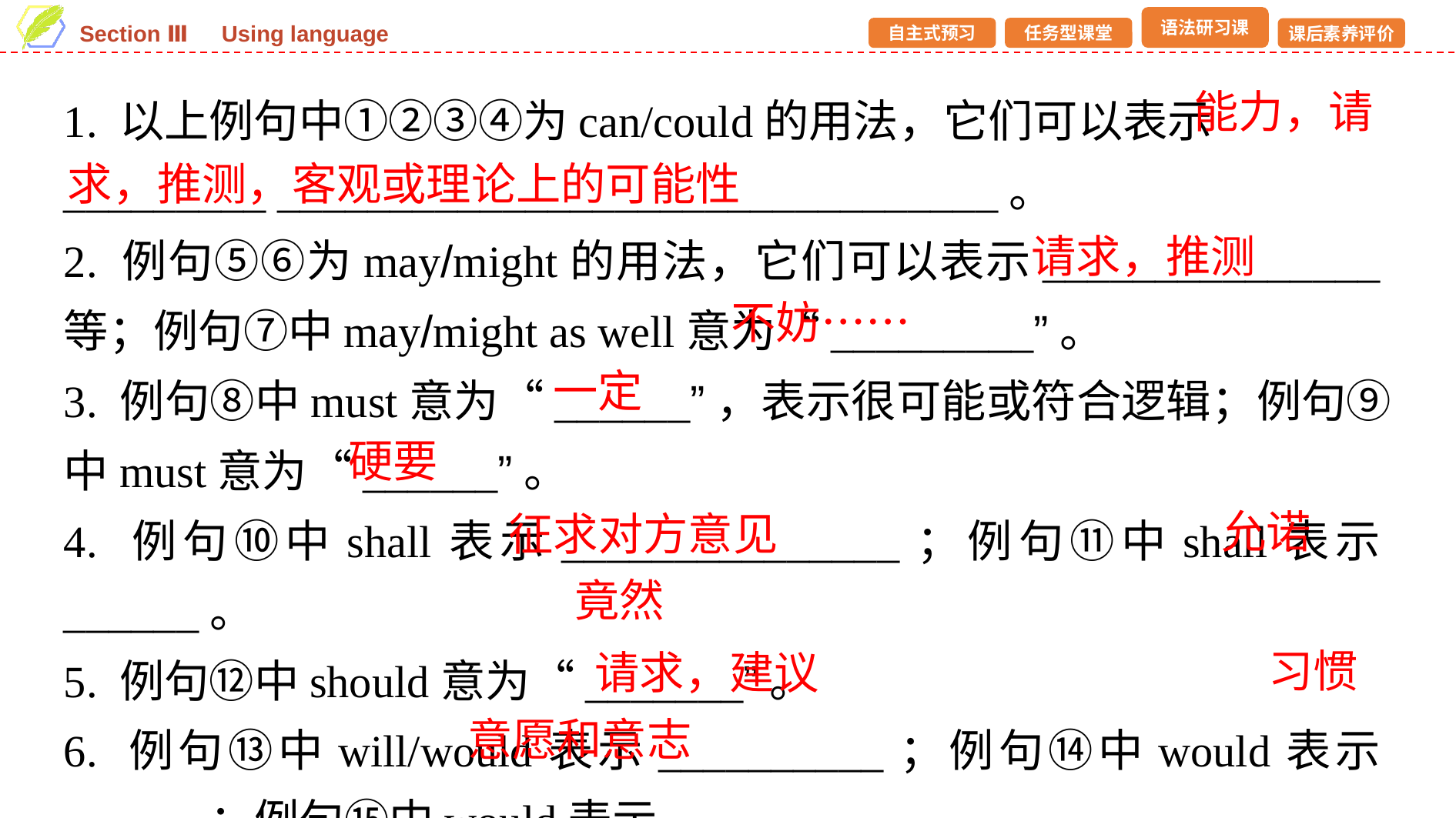

1. 以上例句中①②③④为can/could的用法，它们可以表示_________ ________________________________。
2. 例句⑤⑥为may/might的用法，它们可以表示_______________等；例句⑦中may/might as well意为“_________”。
3. 例句⑧中must意为“______”，表示很可能或符合逻辑；例句⑨中must意为“______”。
4. 例句⑩中shall表示_______________；例句⑪中shall表示______。
5. 例句⑫中should意为“_______”。
6. 例句⑬中will/would表示__________；例句⑭中would表示______；例句⑮中would表示_____________。
能力，请
求，推测，客观或理论上的可能性
请求，推测
不妨……
一定
硬要
允诺
征求对方意见
竟然
习惯
请求，建议
意愿和意志